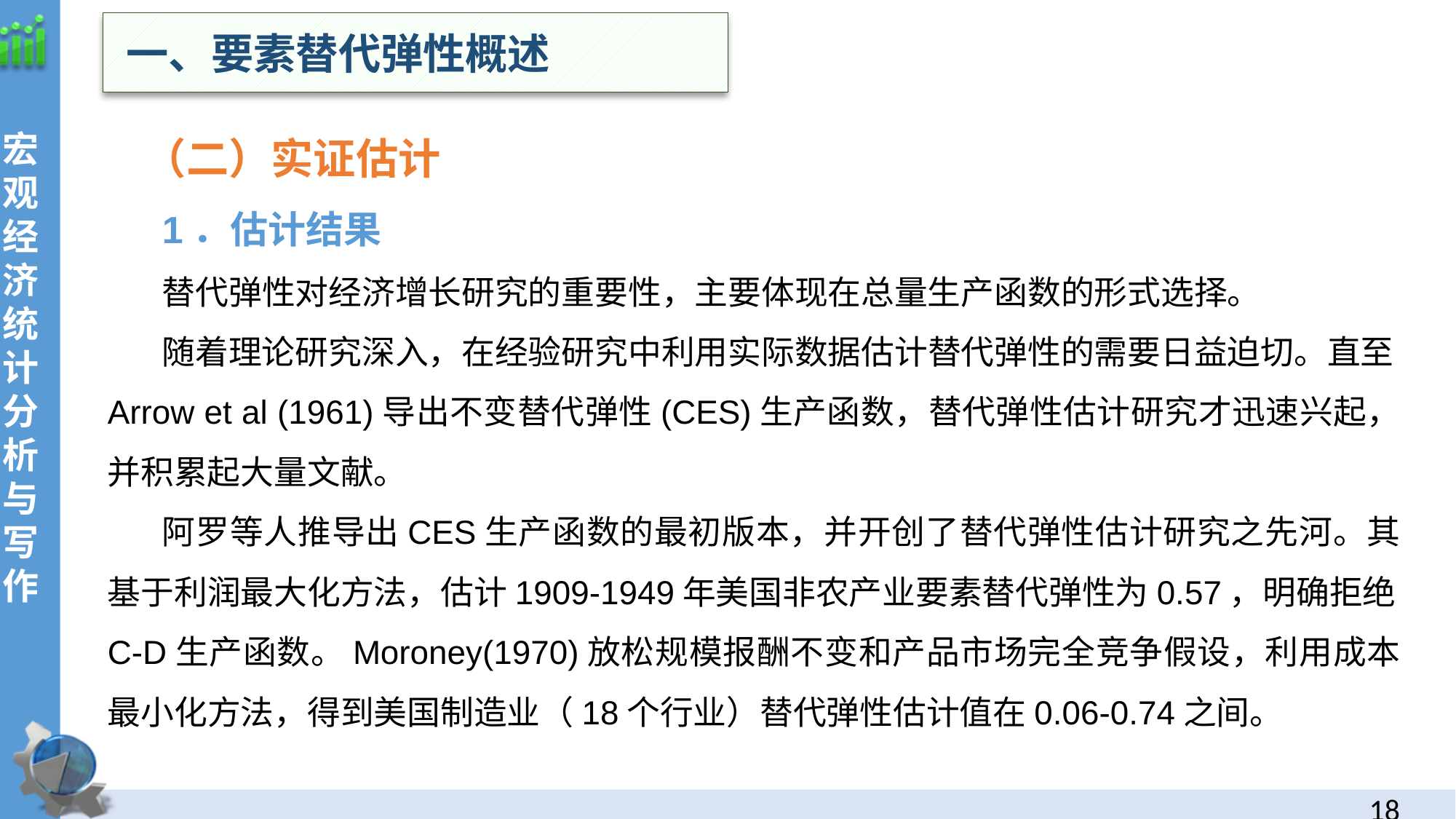

一、要素替代弹性概述
宏观经济统计分析与写作
（二）实证估计
1．估计结果
替代弹性对经济增长研究的重要性，主要体现在总量生产函数的形式选择。
随着理论研究深入，在经验研究中利用实际数据估计替代弹性的需要日益迫切。直至Arrow et al (1961)导出不变替代弹性(CES)生产函数，替代弹性估计研究才迅速兴起，并积累起大量文献。
阿罗等人推导出CES生产函数的最初版本，并开创了替代弹性估计研究之先河。其基于利润最大化方法，估计1909-1949年美国非农产业要素替代弹性为0.57，明确拒绝C-D生产函数。Moroney(1970)放松规模报酬不变和产品市场完全竞争假设，利用成本最小化方法，得到美国制造业（18个行业）替代弹性估计值在0.06-0.74之间。

18